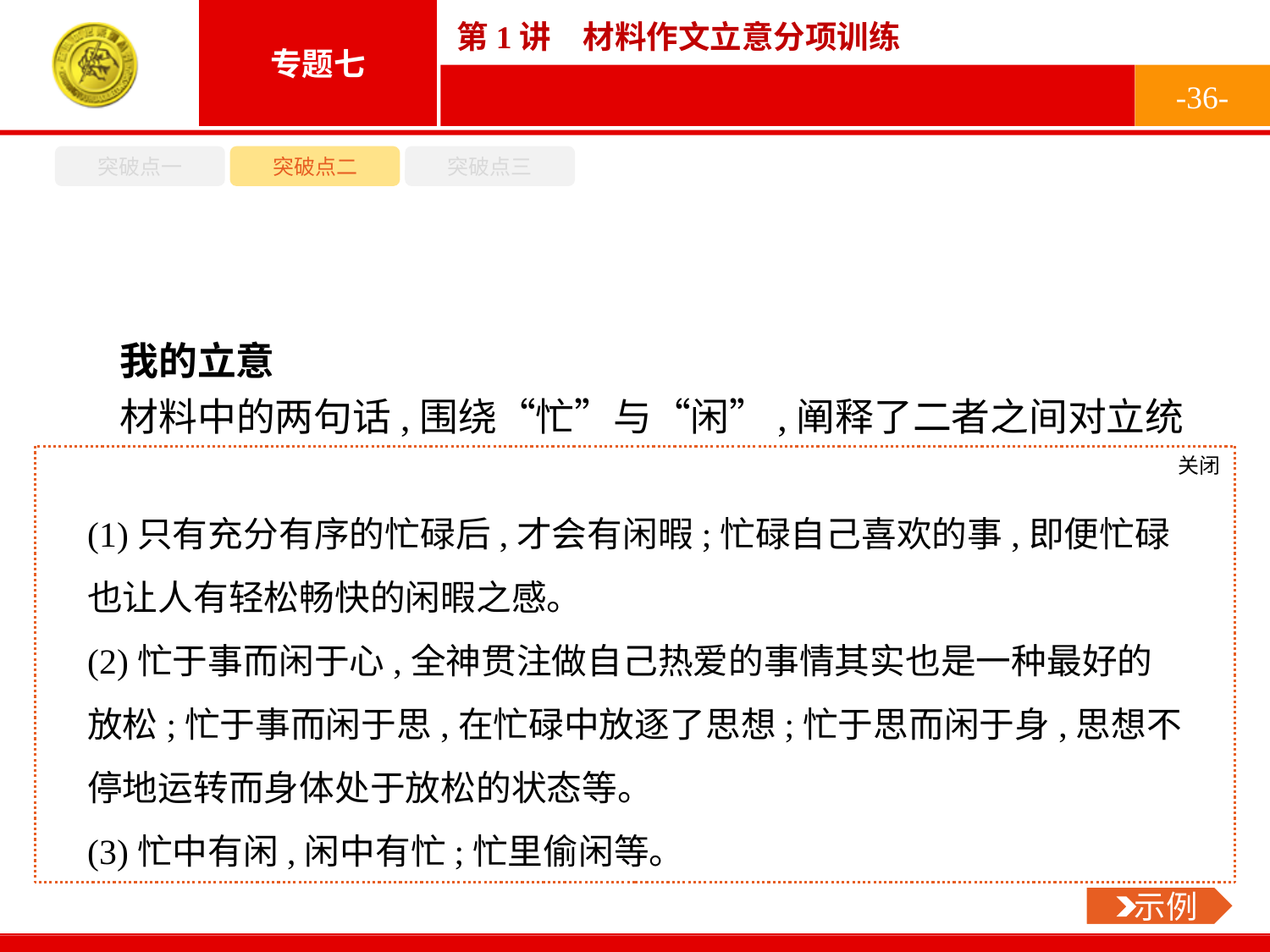

-36-
突破点一
突破点二
突破点三
我的立意
材料中的两句话,围绕“忙”与“闲”,阐释了二者之间对立统一的关系。据此,可以从以下几个角度确立写作的中心。
(1)以第一句话的内容为角度,写作中心有:
(2)以第二句话的内容为角度,写作中心有:
(3)以综合两句话的内容为角度,写作中心有:

关闭
  示例

(1)只有充分有序的忙碌后,才会有闲暇;忙碌自己喜欢的事,即便忙碌也让人有轻松畅快的闲暇之感。
(2)忙于事而闲于心,全神贯注做自己热爱的事情其实也是一种最好的放松;忙于事而闲于思,在忙碌中放逐了思想;忙于思而闲于身,思想不停地运转而身体处于放松的状态等。
(3)忙中有闲,闲中有忙;忙里偷闲等。
  示例